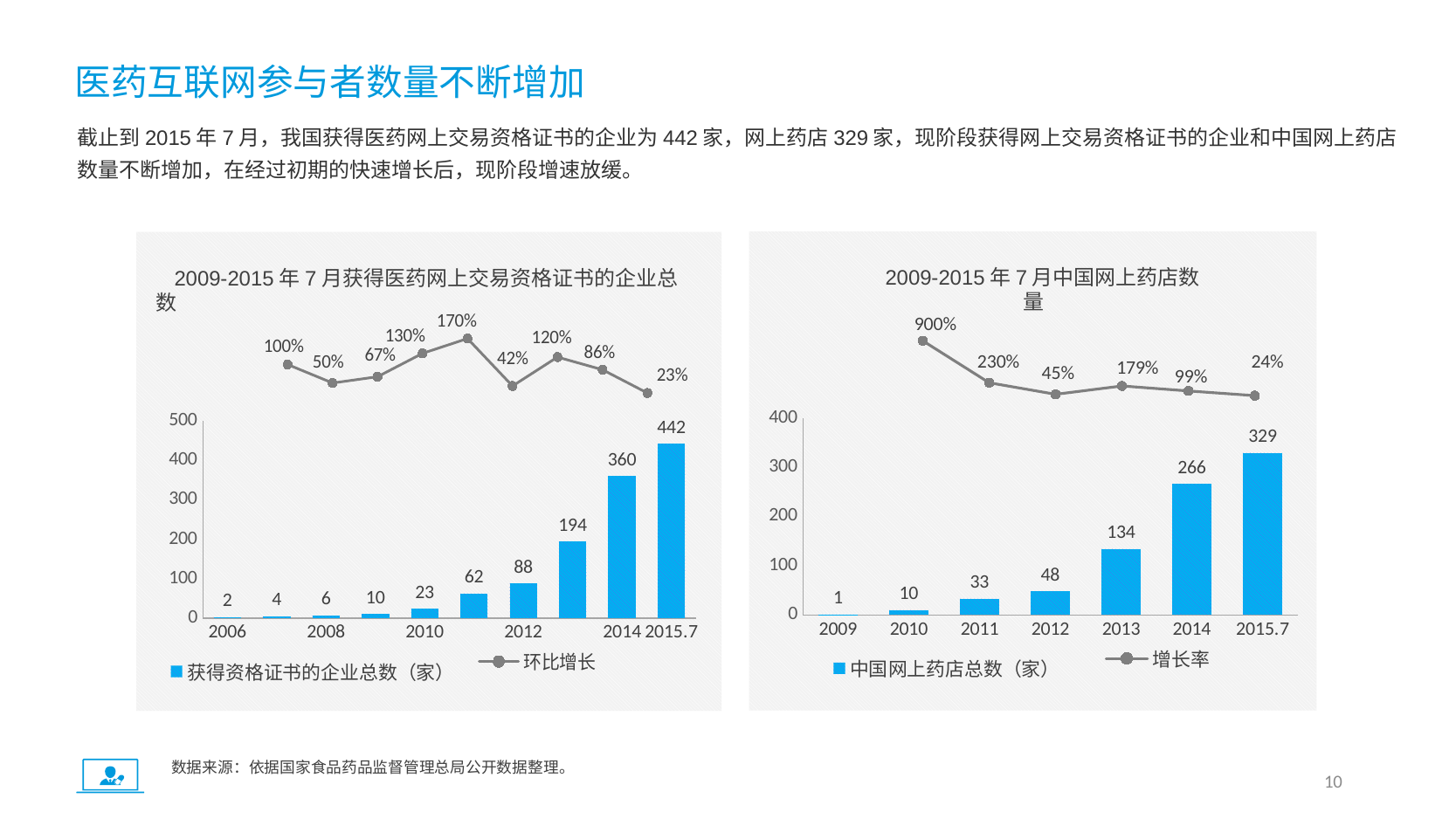

医药互联网参与者数量不断增加
截止到2015年7月，我国获得医药网上交易资格证书的企业为442家，网上药店329家，现阶段获得网上交易资格证书的企业和中国网上药店数量不断增加，在经过初期的快速增长后，现阶段增速放缓。

2009-2015年7月中国网上药店数量
2009-2015年7月获得医药网上交易资格证书的企业总数

### Chart

| Category | 环比增长 |
|---|---|
| 2007 | 1.0 |
| 2008 | 0.5 |
| 2009 | 0.67 |
| 2010 | 1.3 |
| 2011 | 1.7 |
| 2012 | 0.42 |
| 2013 | 1.2 |
| 2014 | 0.86 |
| 2015.7 | 0.23 |

### Chart

| Category | 增长率 |
|---|---|
| 2010 | 9.0 |
| 2011 | 2.3 |
| 2012 | 0.45 |
| 2013 | 1.79 |
| 2014 | 0.99 |
| 2015.7 | 0.24 |

### Chart

| Category | 中国网上药店总数（家） |
|---|---|
| 2009 | 1.0 |
| 2010 | 10.0 |
| 2011 | 33.0 |
| 2012 | 48.0 |
| 2013 | 134.0 |
| 2014 | 266.0 |
| 2015.7 | 329.0 |

### Chart

| Category | 获得资格证书的企业总数（家） |
|---|---|
| 2006 | 2.0 |
|  | 4.0 |
| 2008 | 6.0 |
|  | 10.0 |
| 2010 | 23.0 |
|  | 62.0 |
| 2012 | 88.0 |
|  | 194.0 |
| 2014 | 360.0 |
| 2015.7 | 442.0 |
数据来源：依据国家食品药品监督管理总局公开数据整理。
10